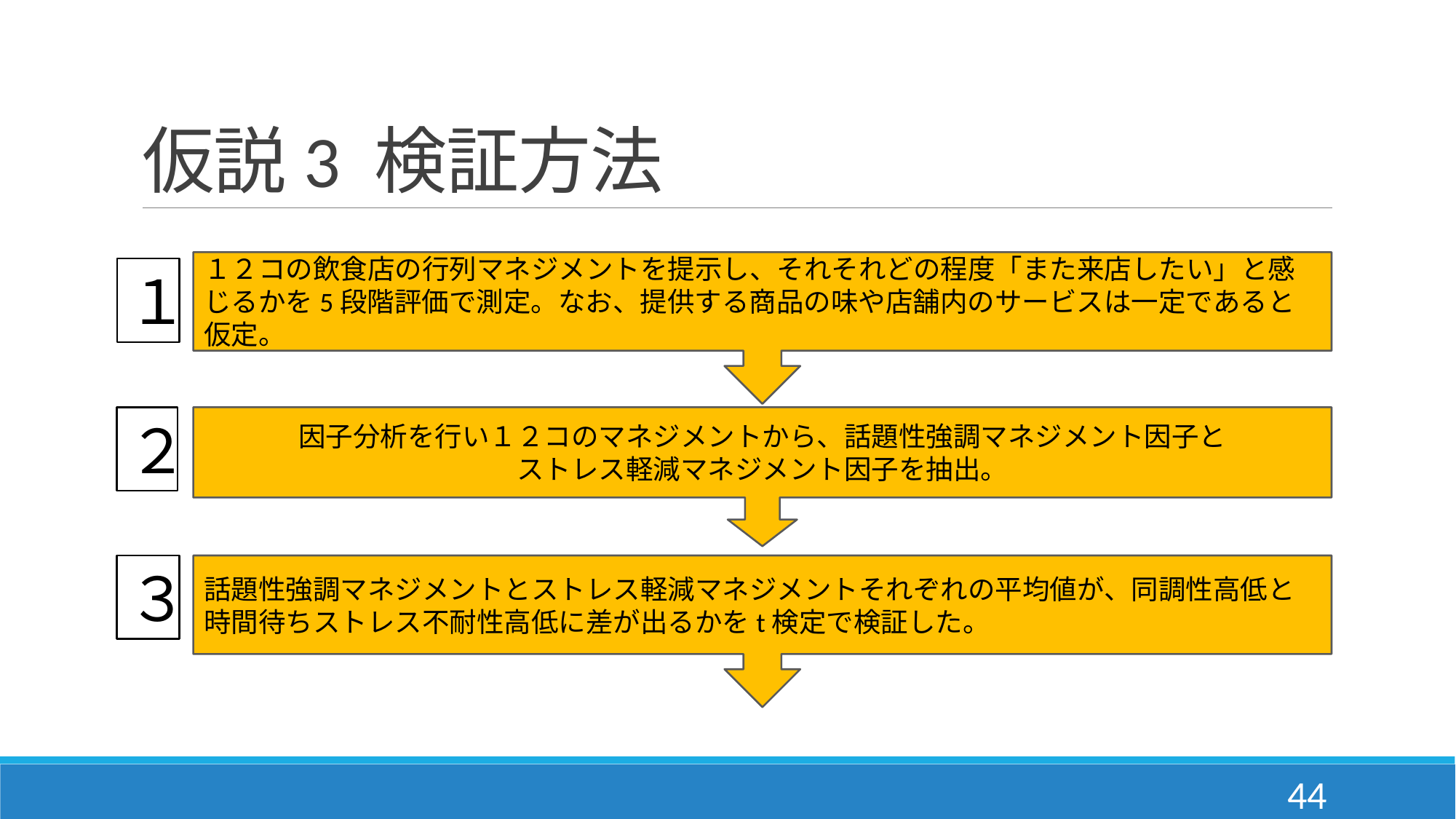

# 仮説3 検証方法

１２コの飲食店の行列マネジメントを提示し、それそれどの程度「また来店したい」と感じるかを5段階評価で測定。なお、提供する商品の味や店舗内のサービスは一定であると仮定。
１
２
因子分析を行い１２コのマネジメントから、話題性強調マネジメント因子と
ストレス軽減マネジメント因子を抽出。
３
話題性強調マネジメントとストレス軽減マネジメントそれぞれの平均値が、同調性高低と時間待ちストレス不耐性高低に差が出るかをt検定で検証した。
44